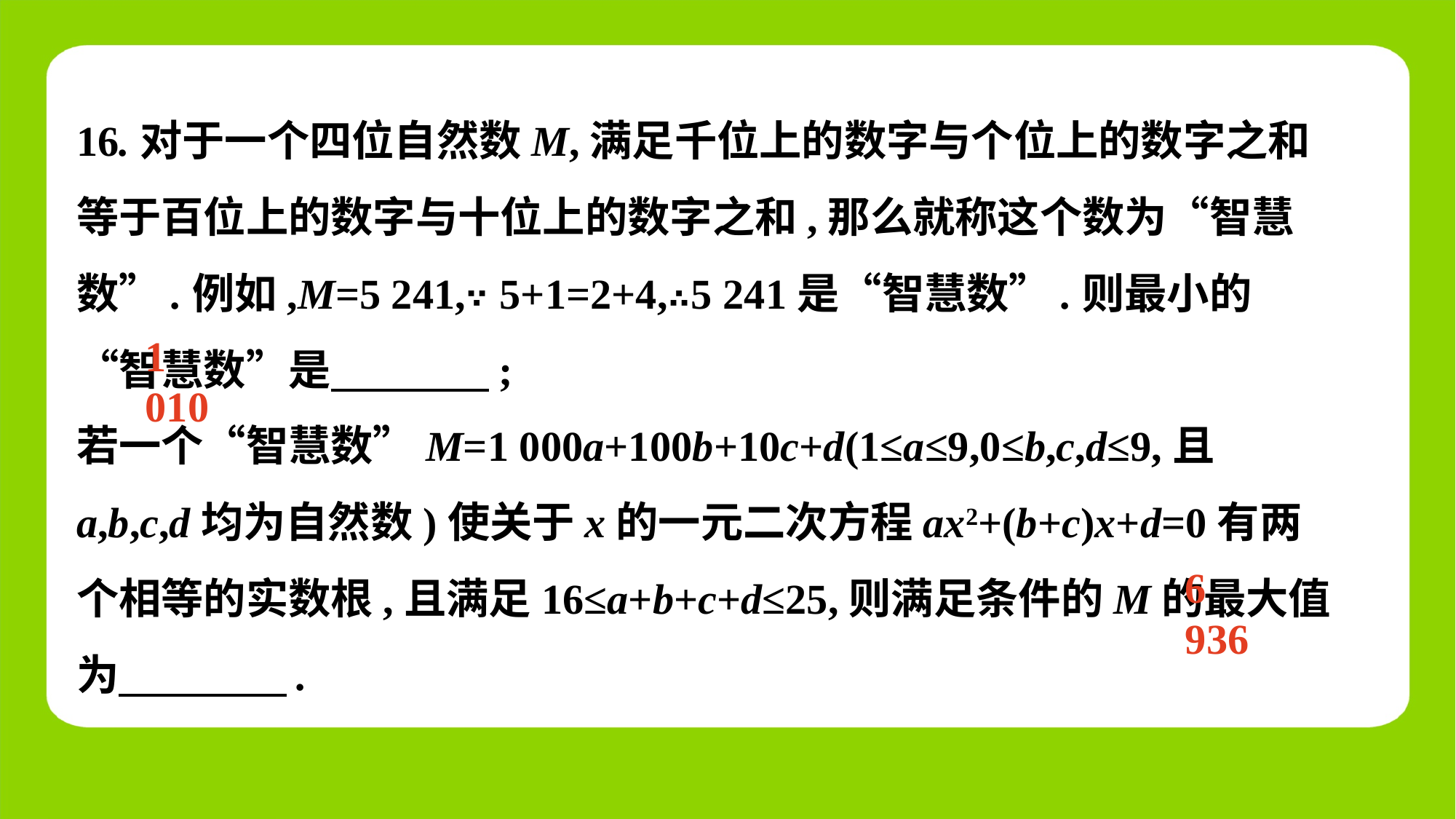

16.对于一个四位自然数M,满足千位上的数字与个位上的数字之和等于百位上的数字与十位上的数字之和,那么就称这个数为“智慧数”.例如,M=5 241,∵ 5+1=2+4,∴5 241是“智慧数”.则最小的“智慧数”是　            ;
若一个“智慧数”M=1 000a+100b+10c+d(1≤a≤9,0≤b,c,d≤9,且a,b,c,d均为自然数)使关于x的一元二次方程ax2+(b+c)x+d=0有两个相等的实数根,且满足16≤a+b+c+d≤25,则满足条件的M的最大值为　             .
1 010
6 936